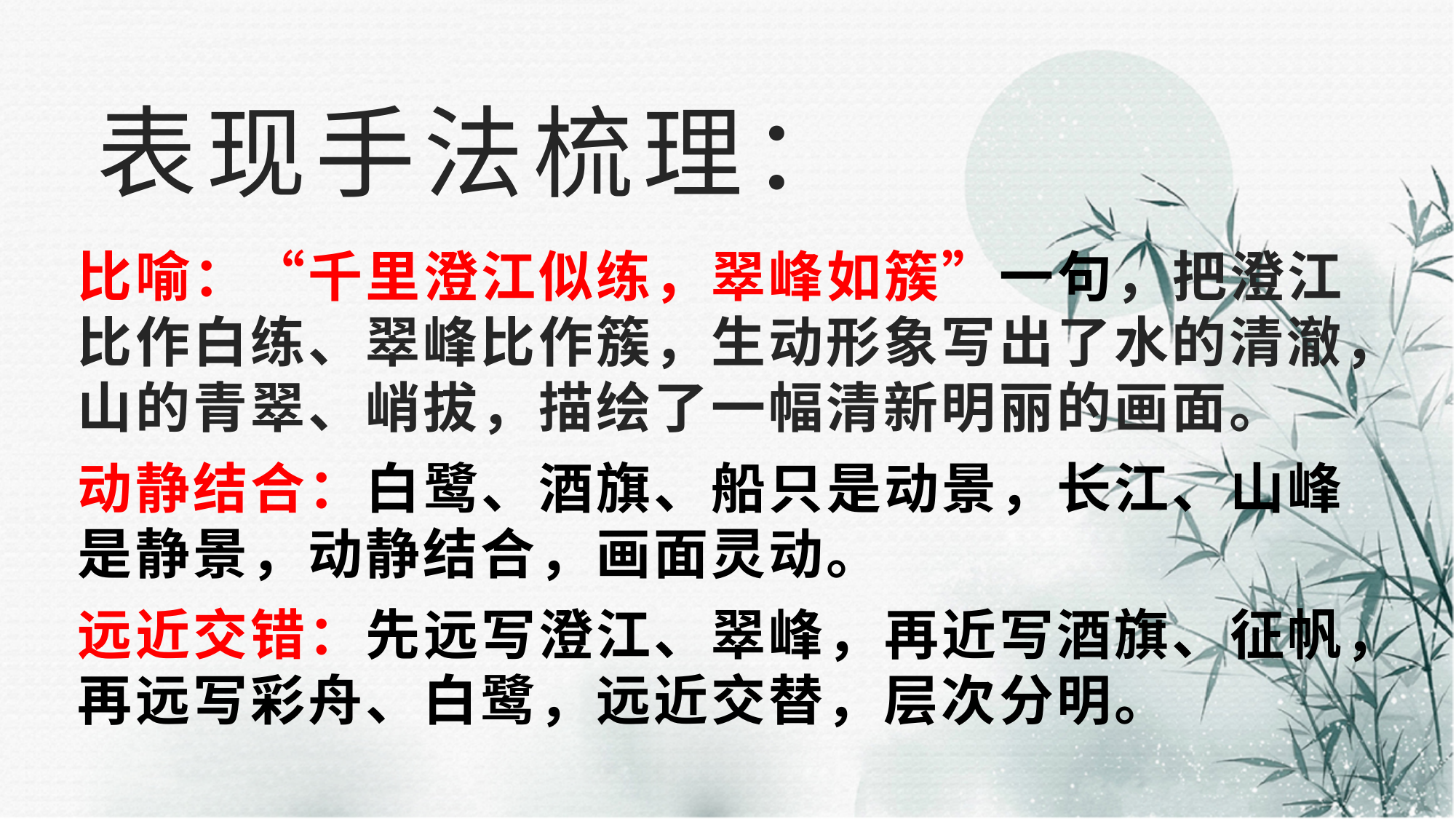

# 表现手法梳理：
比喻：“千里澄江似练，翠峰如簇”一句，把澄江比作白练、翠峰比作簇，生动形象写出了水的清澈，山的青翠、峭拔，描绘了一幅清新明丽的画面。
动静结合：白鹭、酒旗、船只是动景，长江、山峰是静景，动静结合，画面灵动。
远近交错：先远写澄江、翠峰，再近写酒旗、征帆，再远写彩舟、白鹭，远近交替，层次分明。